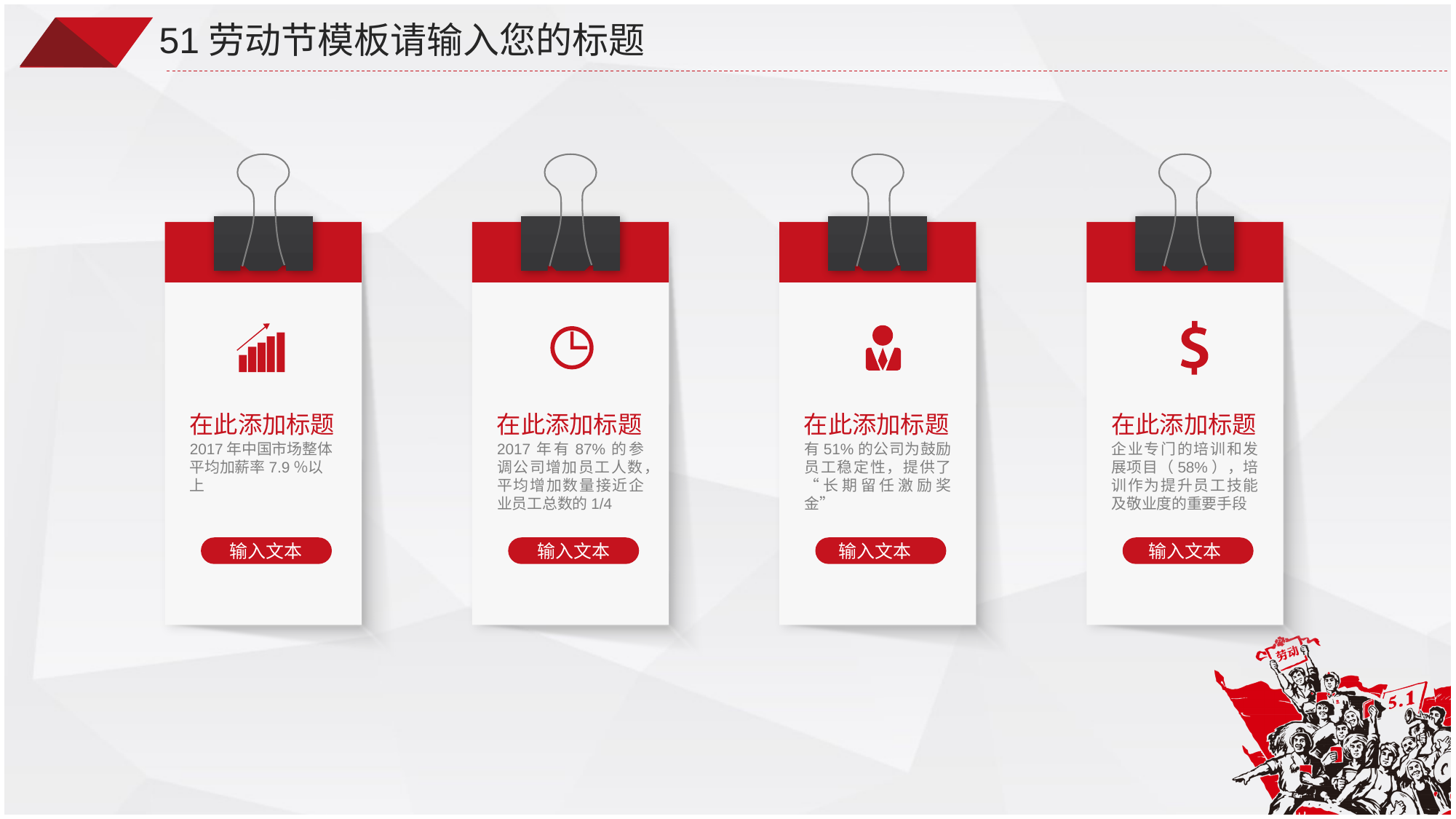

51劳动节模板请输入您的标题

在此添加标题
2017年中国市场整体平均加薪率7.9％以上
输入文本

在此添加标题
2017年有87%的参调公司增加员工人数，平均增加数量接近企业员工总数的1/4
输入文本

在此添加标题
有51%的公司为鼓励员工稳定性，提供了“长期留任激励奖金”
输入文本

在此添加标题
企业专门的培训和发展项目（58%），培训作为提升员工技能及敬业度的重要手段
输入文本